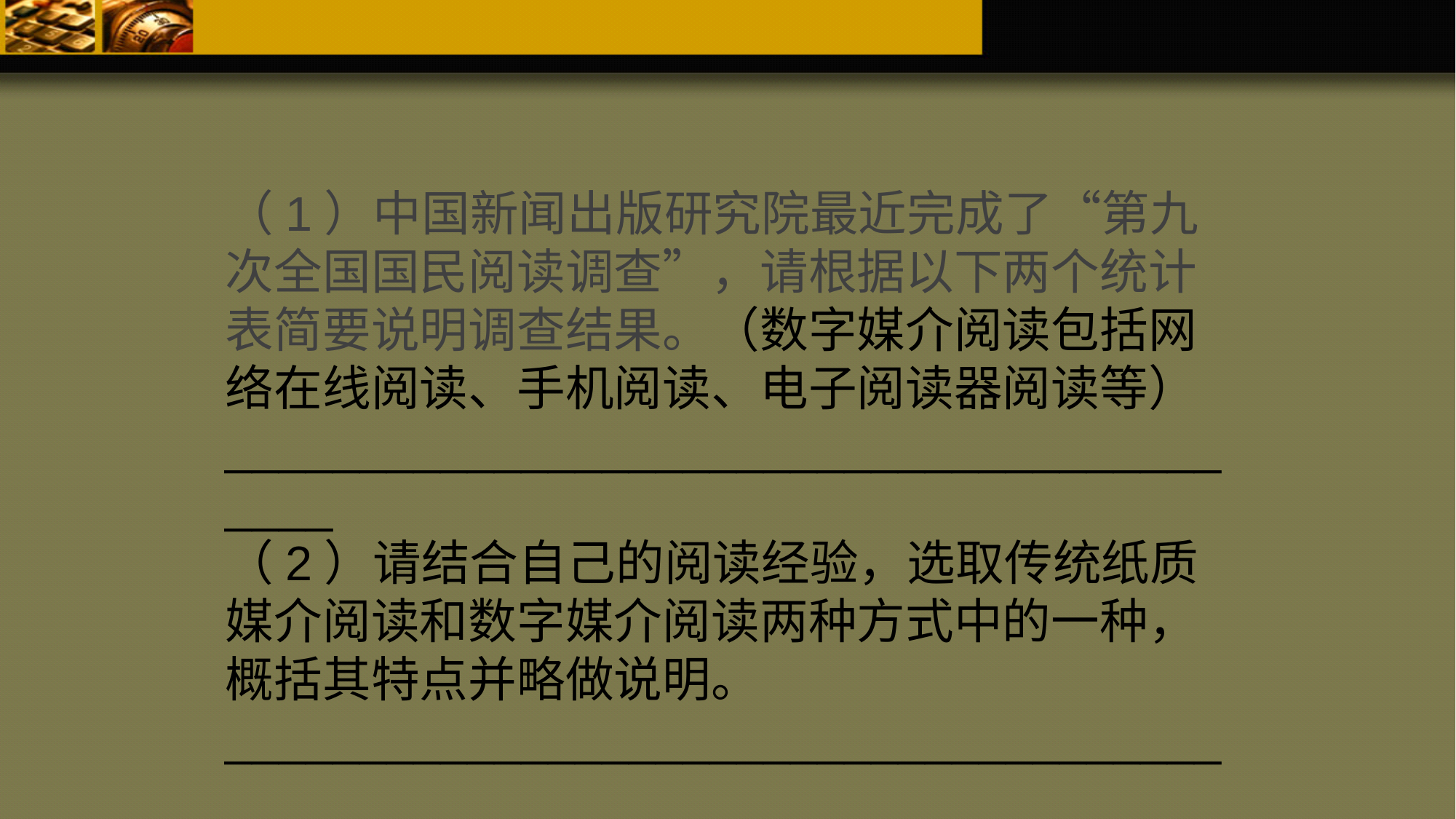

（1）中国新闻出版研究院最近完成了“第九次全国国民阅读调查”，请根据以下两个统计表简要说明调查结果。（数字媒介阅读包括网络在线阅读、手机阅读、电子阅读器阅读等）
_________________________________________
（2）请结合自己的阅读经验，选取传统纸质媒介阅读和数字媒介阅读两种方式中的一种，概括其特点并略做说明。
_________________________________________